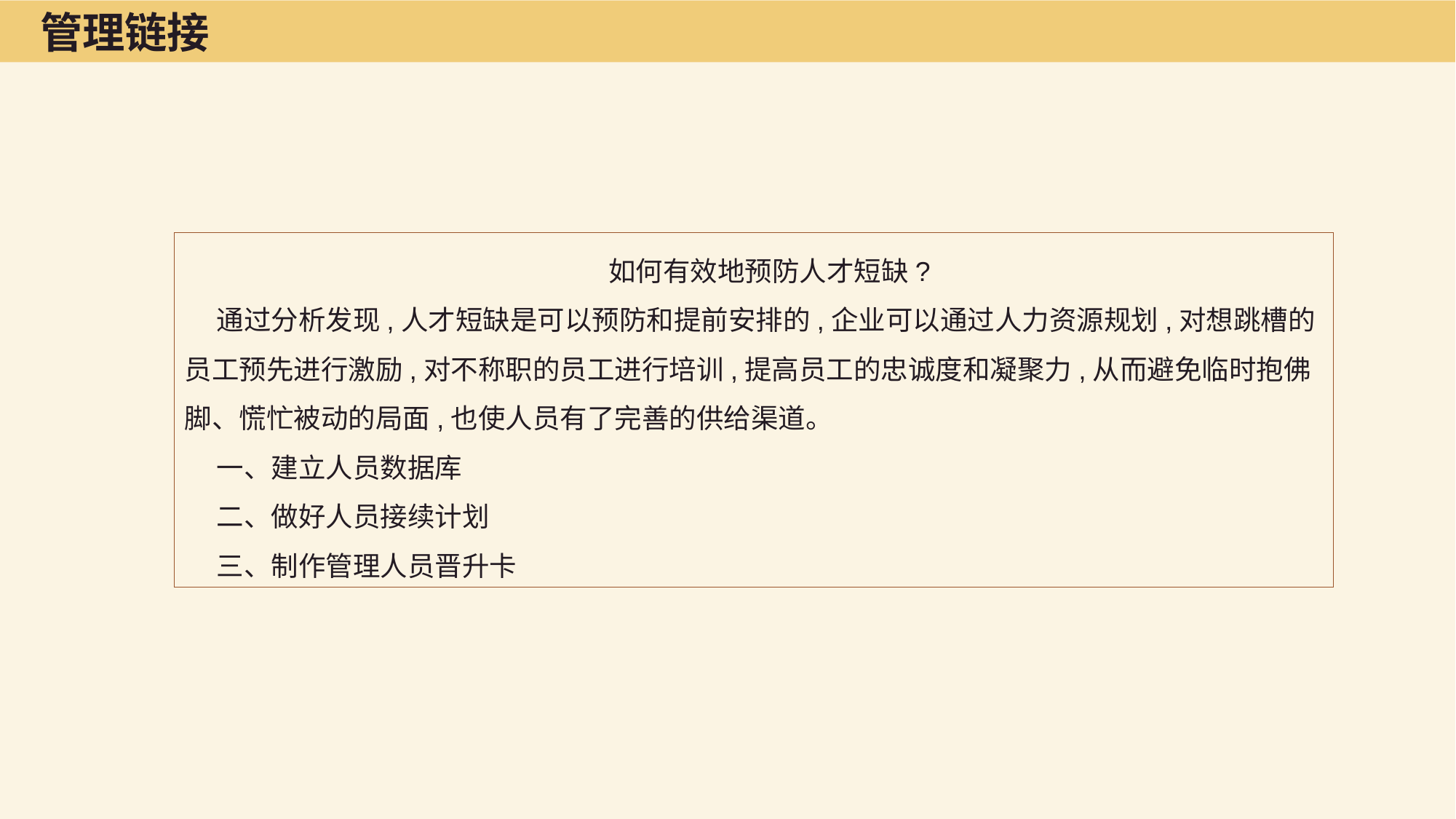

管理链接
如何有效地预防人才短缺?
通过分析发现,人才短缺是可以预防和提前安排的,企业可以通过人力资源规划,对想跳槽的员工预先进行激励,对不称职的员工进行培训,提高员工的忠诚度和凝聚力,从而避免临时抱佛脚、慌忙被动的局面,也使人员有了完善的供给渠道。
一、建立人员数据库
二、做好人员接续计划
三、制作管理人员晋升卡